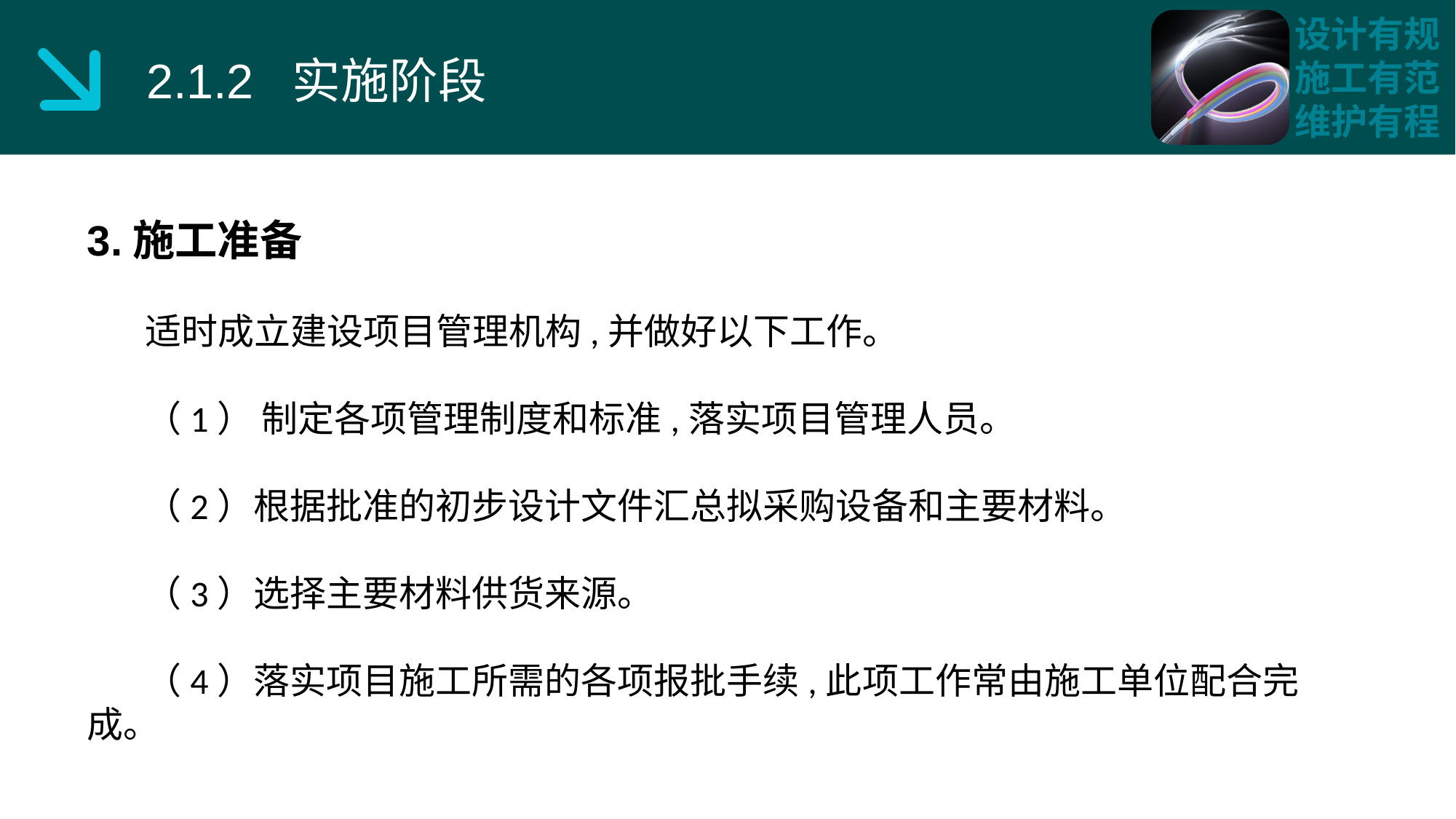

2.1.2  实施阶段

3.施工准备

      适时成立建设项目管理机构,并做好以下工作。

      （1） 制定各项管理制度和标准,落实项目管理人员。

      （2）根据批准的初步设计文件汇总拟采购设备和主要材料。

      （3）选择主要材料供货来源。

      （4）落实项目施工所需的各项报批手续,此项工作常由施工单位配合完成。